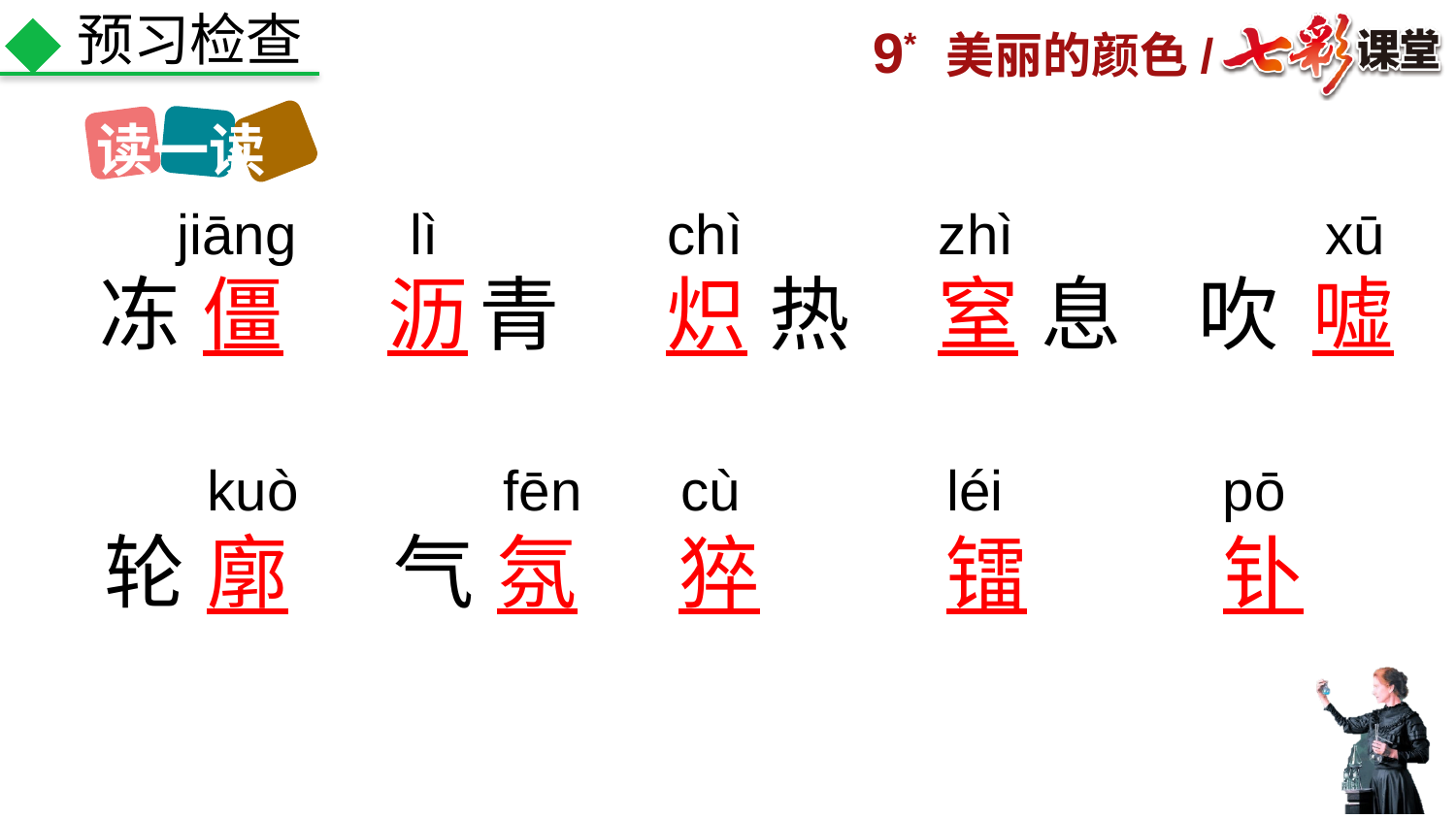

预习检查

读一读

jiāng
lì
chì
zhì
xū
冻
僵
沥
青
炽
热
窒
息
吹
嘘
kuò
fēn
cù
léi
pō
轮
廓
气
氛
猝
镭
钋